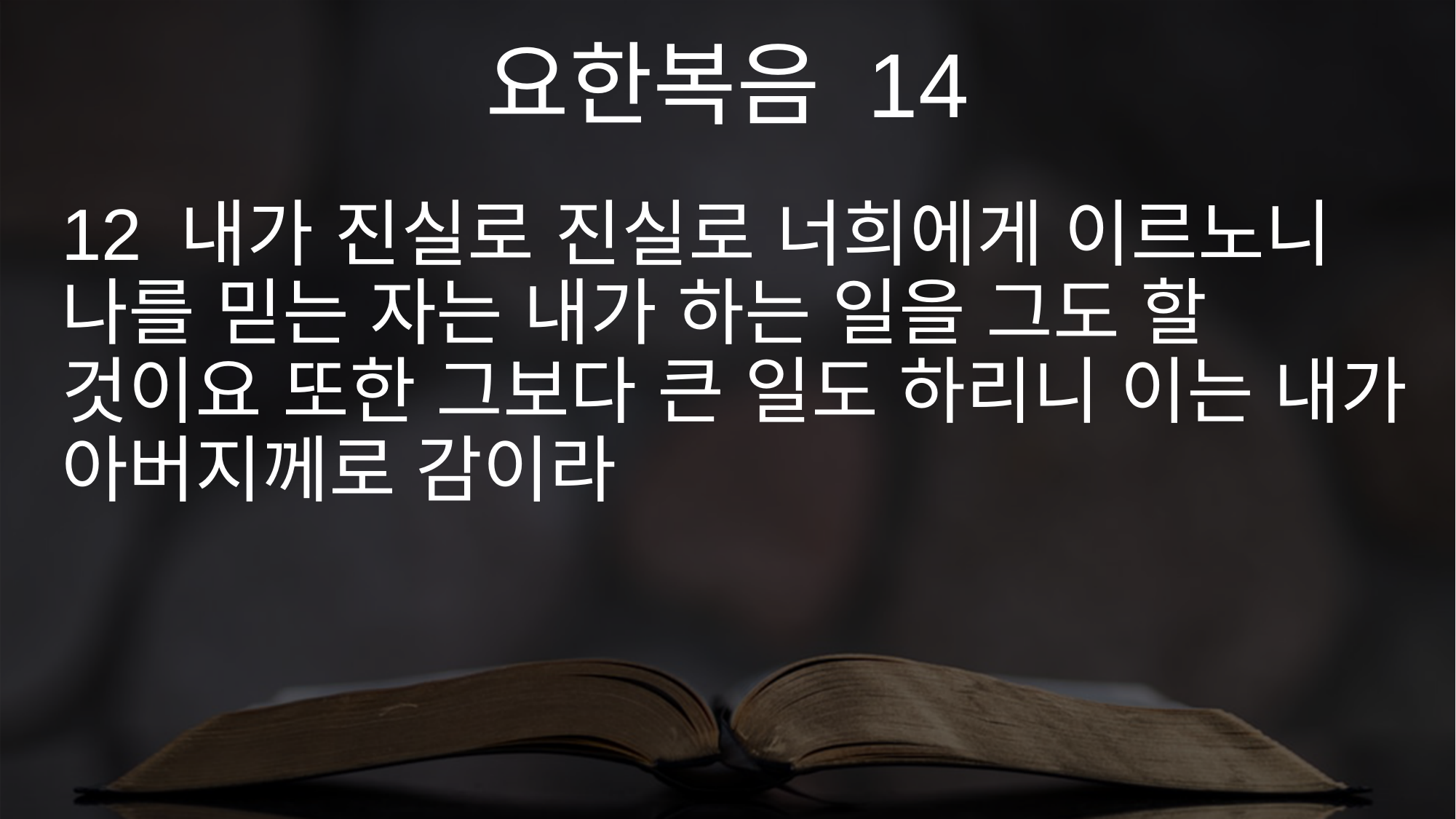

요한복음 14
12 내가 진실로 진실로 너희에게 이르노니 나를 믿는 자는 내가 하는 일을 그도 할 것이요 또한 그보다 큰 일도 하리니 이는 내가 아버지께로 감이라